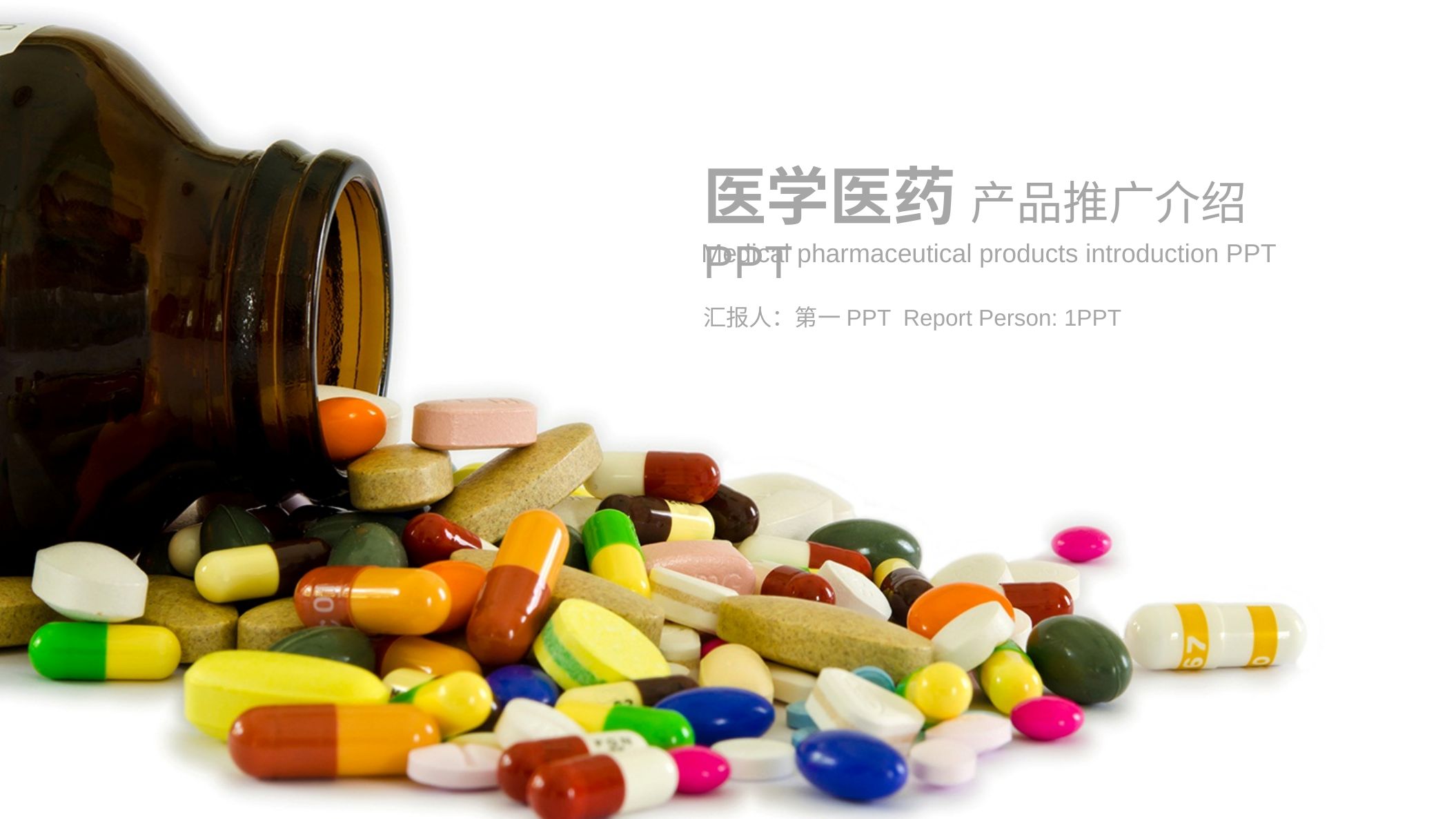

医学医药 产品推广介绍PPT
Medical pharmaceutical products introduction PPT
汇报人：第一PPT  Report Person: 1PPT